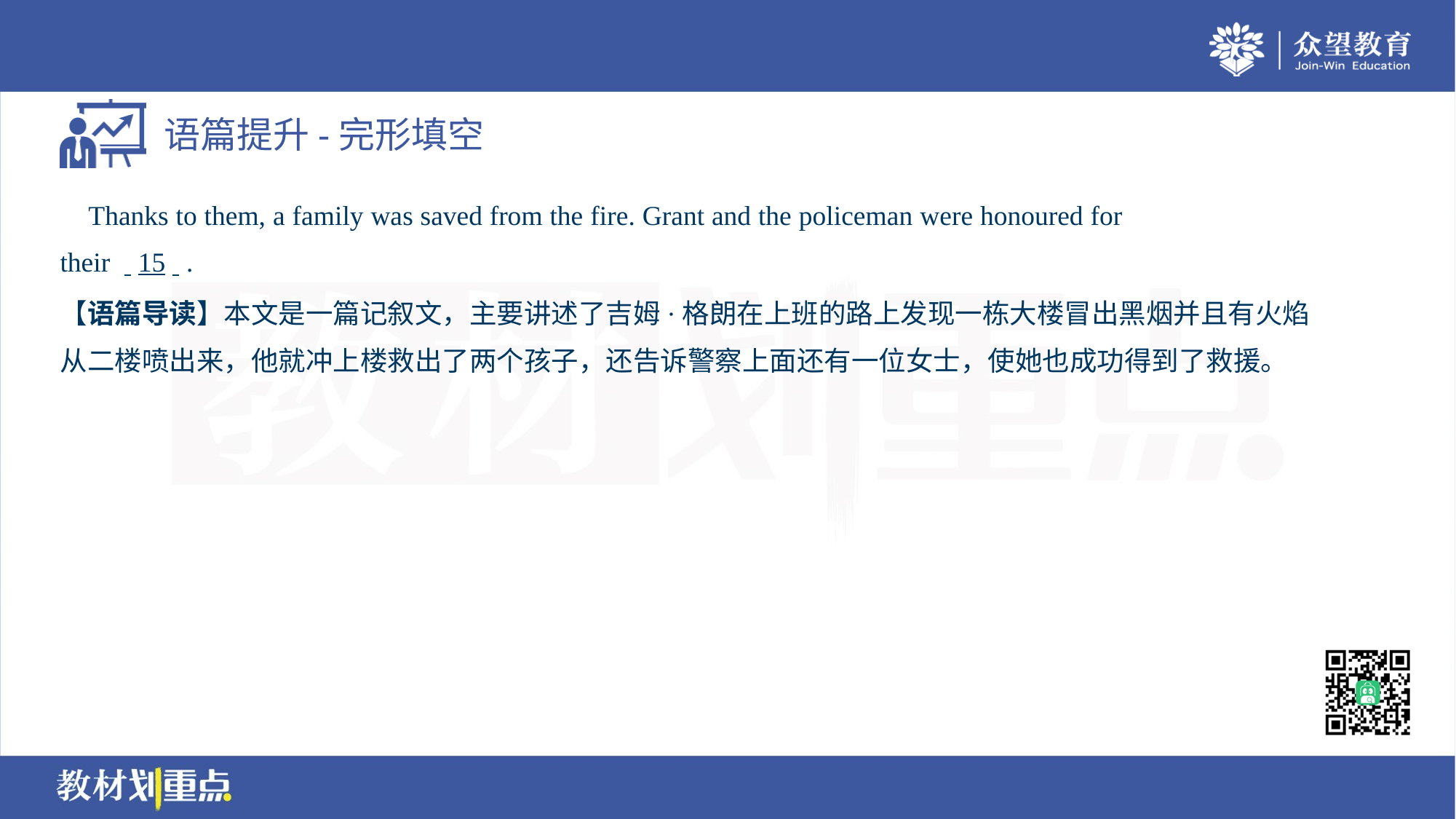

Thanks to them, a family was saved from the fire. Grant and the policeman were honoured for
their . .15. ..
【语篇导读】本文是一篇记叙文，主要讲述了吉姆·格朗在上班的路上发现一栋大楼冒出黑烟并且有火焰
从二楼喷出来，他就冲上楼救出了两个孩子，还告诉警察上面还有一位女士，使她也成功得到了救援。